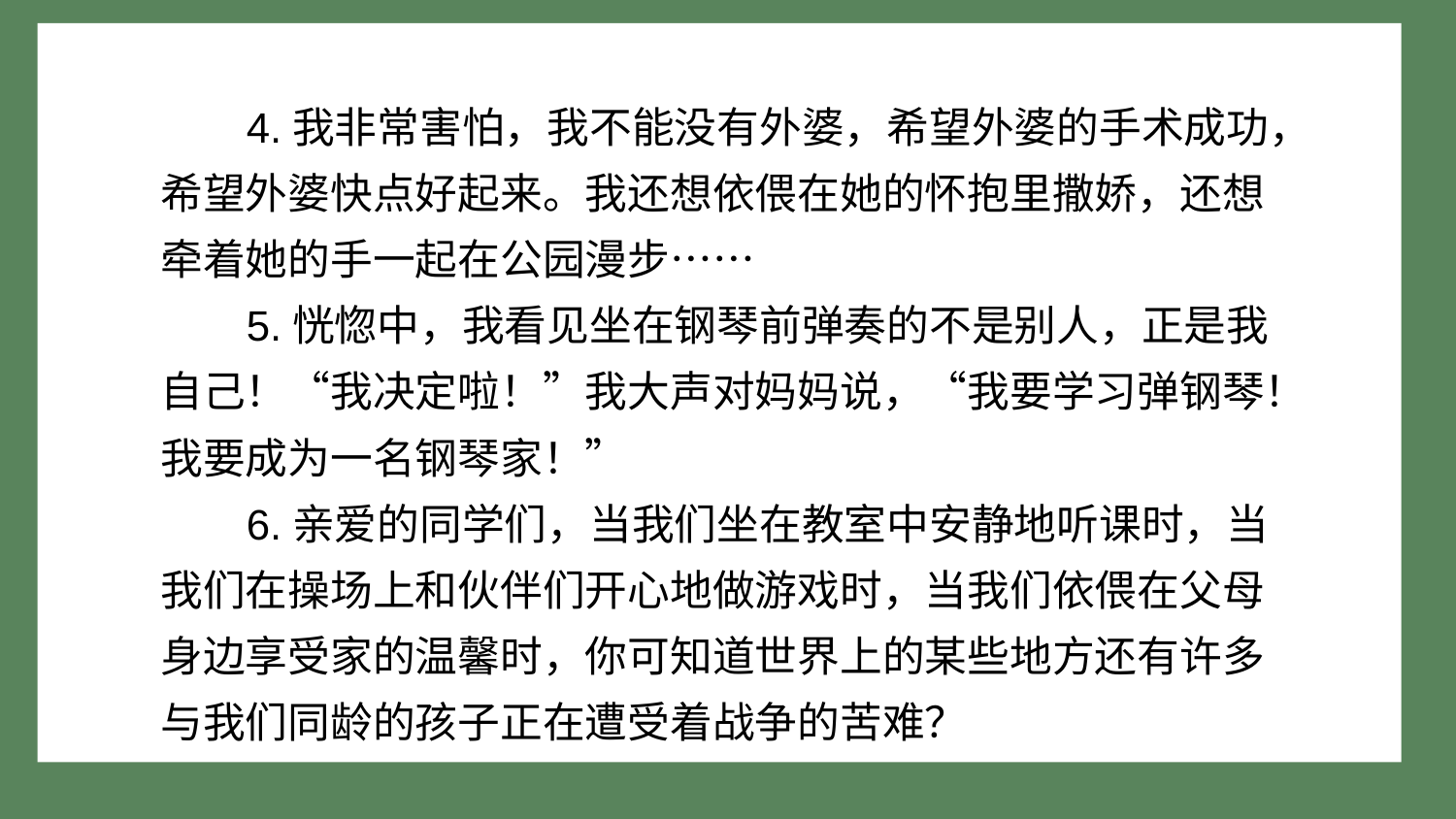

4.我非常害怕，我不能没有外婆，希望外婆的手术成功，希望外婆快点好起来。我还想依偎在她的怀抱里撒娇，还想牵着她的手一起在公园漫步……
5.恍惚中，我看见坐在钢琴前弹奏的不是别人，正是我自己！“我决定啦！”我大声对妈妈说，“我要学习弹钢琴！我要成为一名钢琴家！”
6.亲爱的同学们，当我们坐在教室中安静地听课时，当我们在操场上和伙伴们开心地做游戏时，当我们依偎在父母身边享受家的温馨时，你可知道世界上的某些地方还有许多与我们同龄的孩子正在遭受着战争的苦难？